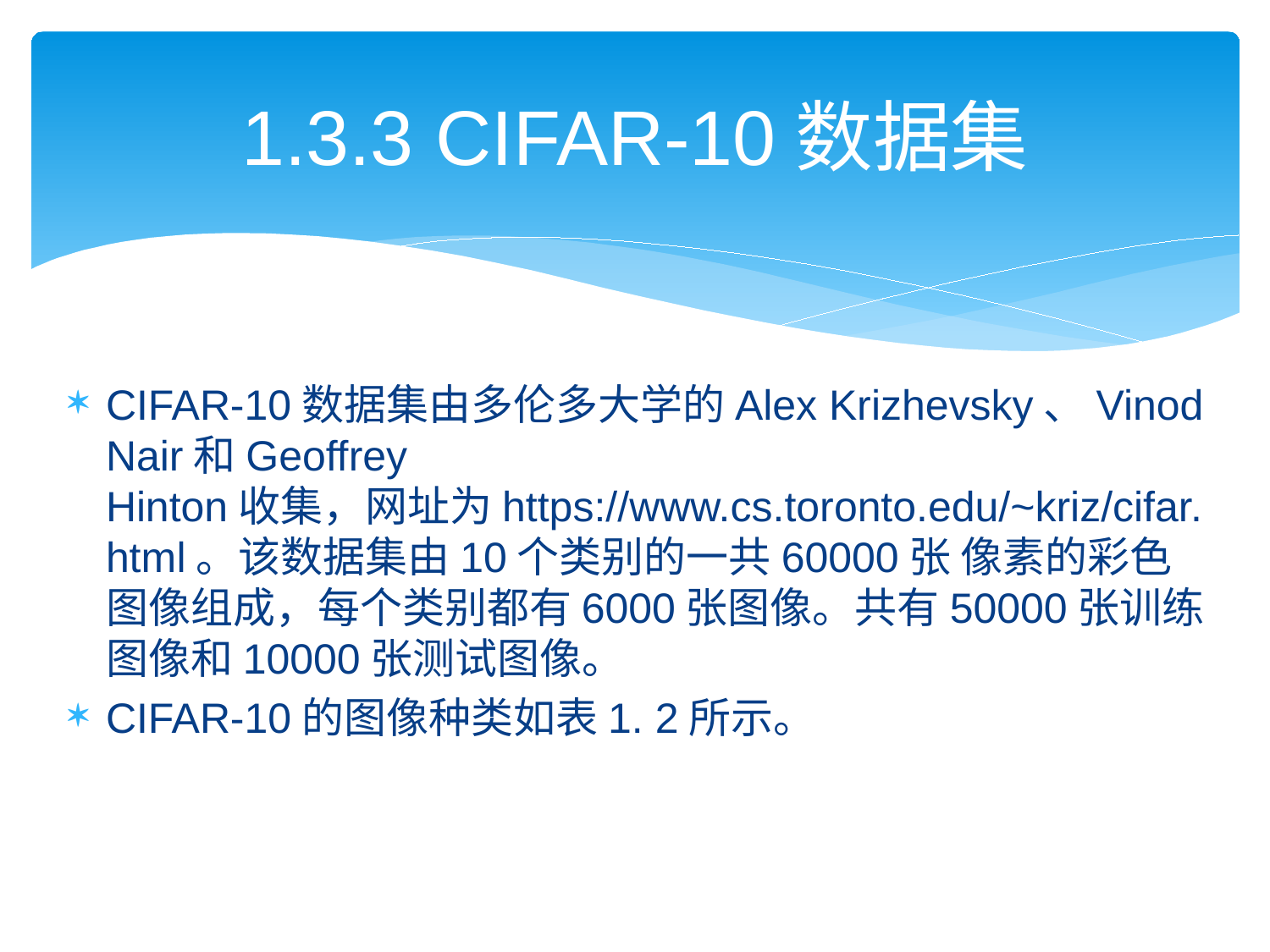

# 1.3.3 CIFAR-10数据集
CIFAR-10数据集由多伦多大学的Alex Krizhevsky、Vinod Nair和Geoffrey Hinton收集，网址为https://www.cs.toronto.edu/~kriz/cifar.html。该数据集由10个类别的一共60000张 像素的彩色图像组成，每个类别都有6000张图像。共有50000张训练图像和10000张测试图像。
CIFAR-10的图像种类如表1. 2所示。